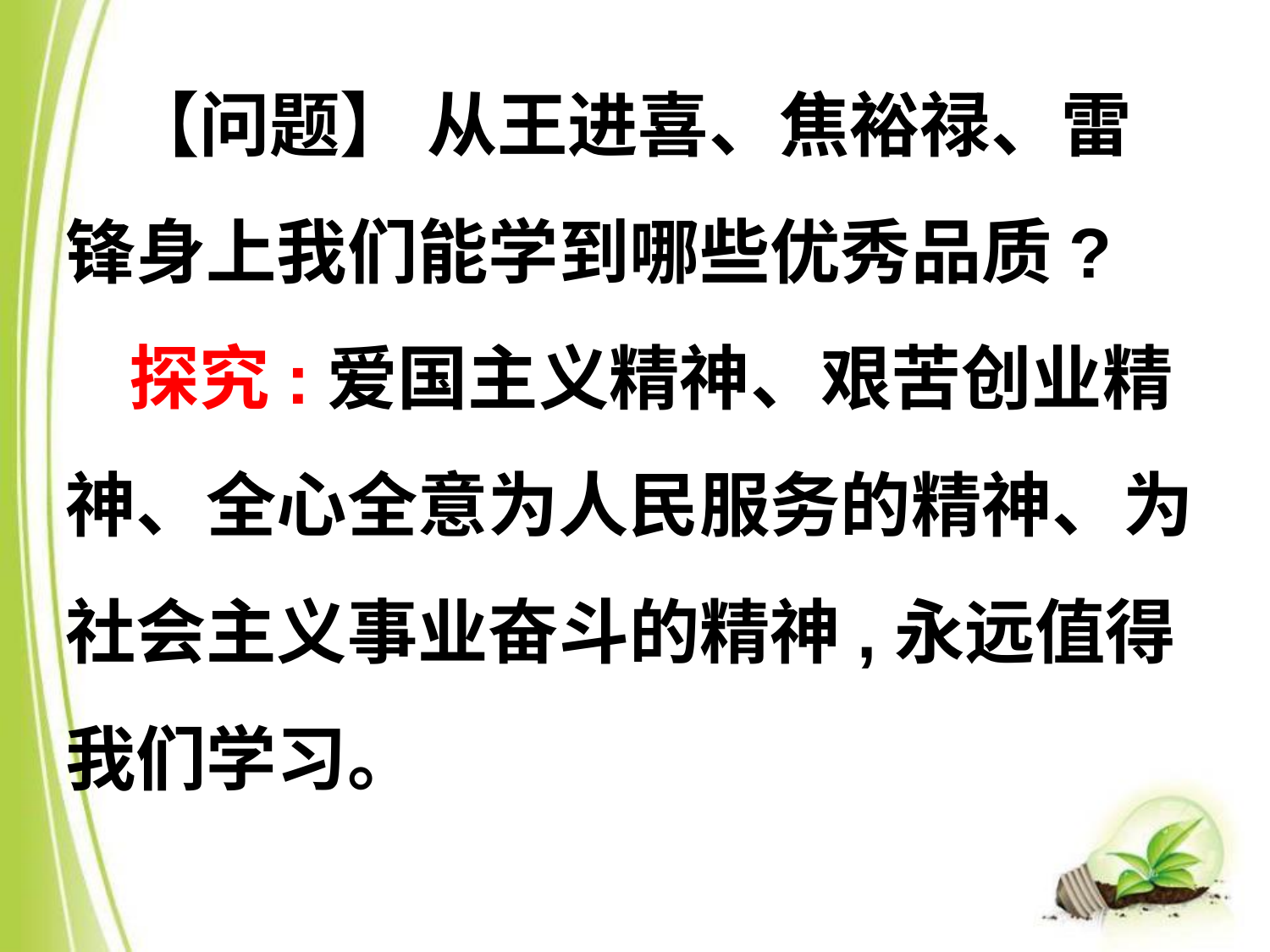

【问题】 从王进喜、焦裕禄、雷锋身上我们能学到哪些优秀品质?
探究:爱国主义精神、艰苦创业精神、全心全意为人民服务的精神、为社会主义事业奋斗的精神,永远值得我们学习。